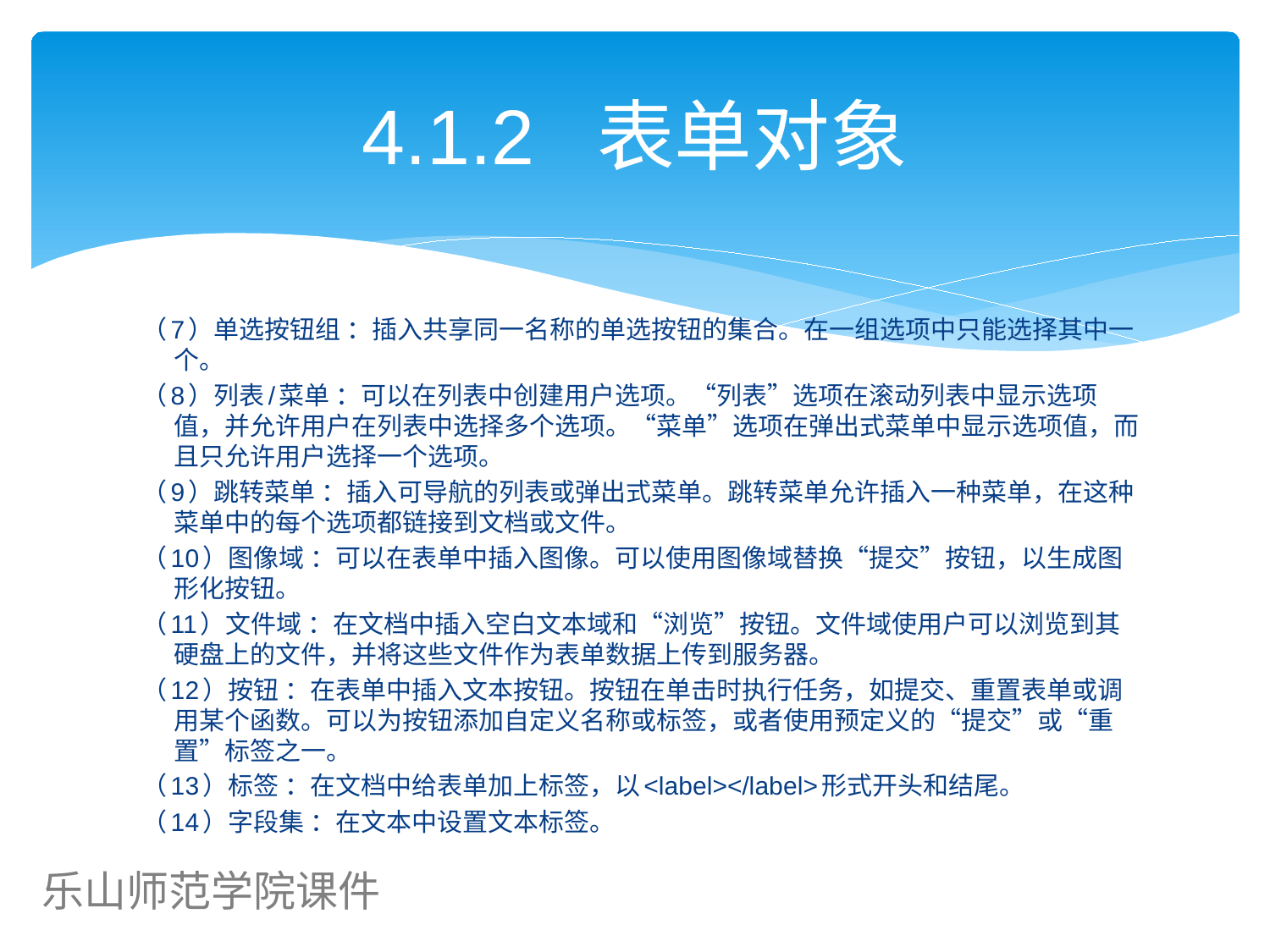

# 4.1.2  表单对象
（7）单选按钮组 ：插入共享同一名称的单选按钮的集合。在一组选项中只能选择其中一个。
（8）列表/菜单 ：可以在列表中创建用户选项。“列表”选项在滚动列表中显示选项值，并允许用户在列表中选择多个选项。“菜单”选项在弹出式菜单中显示选项值，而且只允许用户选择一个选项。
（9）跳转菜单 ：插入可导航的列表或弹出式菜单。跳转菜单允许插入一种菜单，在这种菜单中的每个选项都链接到文档或文件。
（10）图像域 ：可以在表单中插入图像。可以使用图像域替换“提交”按钮，以生成图形化按钮。
（11）文件域 ：在文档中插入空白文本域和“浏览”按钮。文件域使用户可以浏览到其硬盘上的文件，并将这些文件作为表单数据上传到服务器。
（12）按钮 ：在表单中插入文本按钮。按钮在单击时执行任务，如提交、重置表单或调用某个函数。可以为按钮添加自定义名称或标签，或者使用预定义的“提交”或“重置”标签之一。
（13）标签 ：在文档中给表单加上标签，以<label></label>形式开头和结尾。
（14）字段集 ：在文本中设置文本标签。